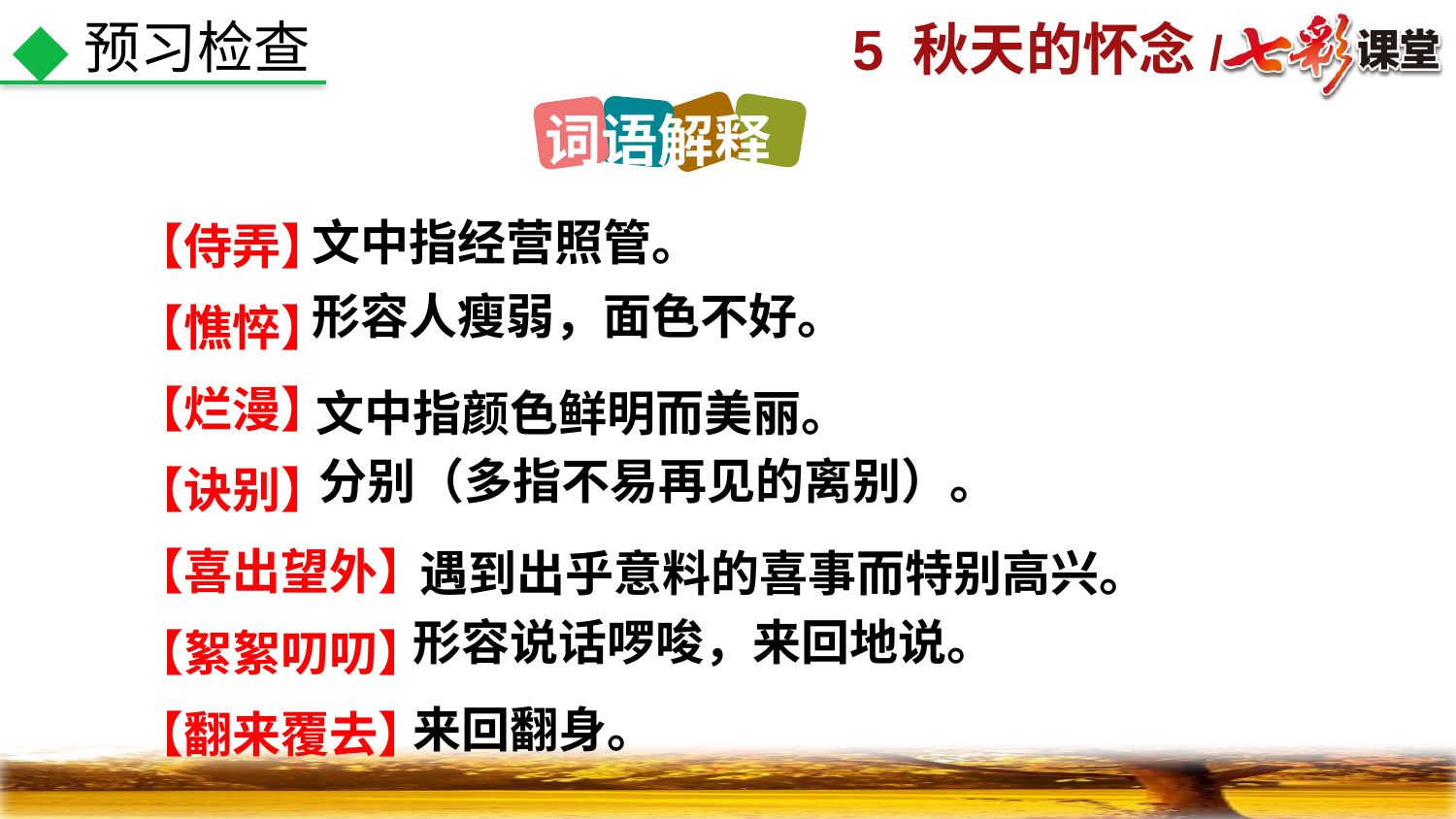

预习检查

词语解释

文中指经营照管。
【侍弄】
【憔悴】
【烂漫】
【诀别】
【喜出望外】
【絮絮叨叨】
【翻来覆去】
形容人瘦弱，面色不好。
文中指颜色鲜明而美丽。
分别（多指不易再见的离别）。
遇到出乎意料的喜事而特别高兴。
形容说话啰唆，来回地说。
来回翻身。